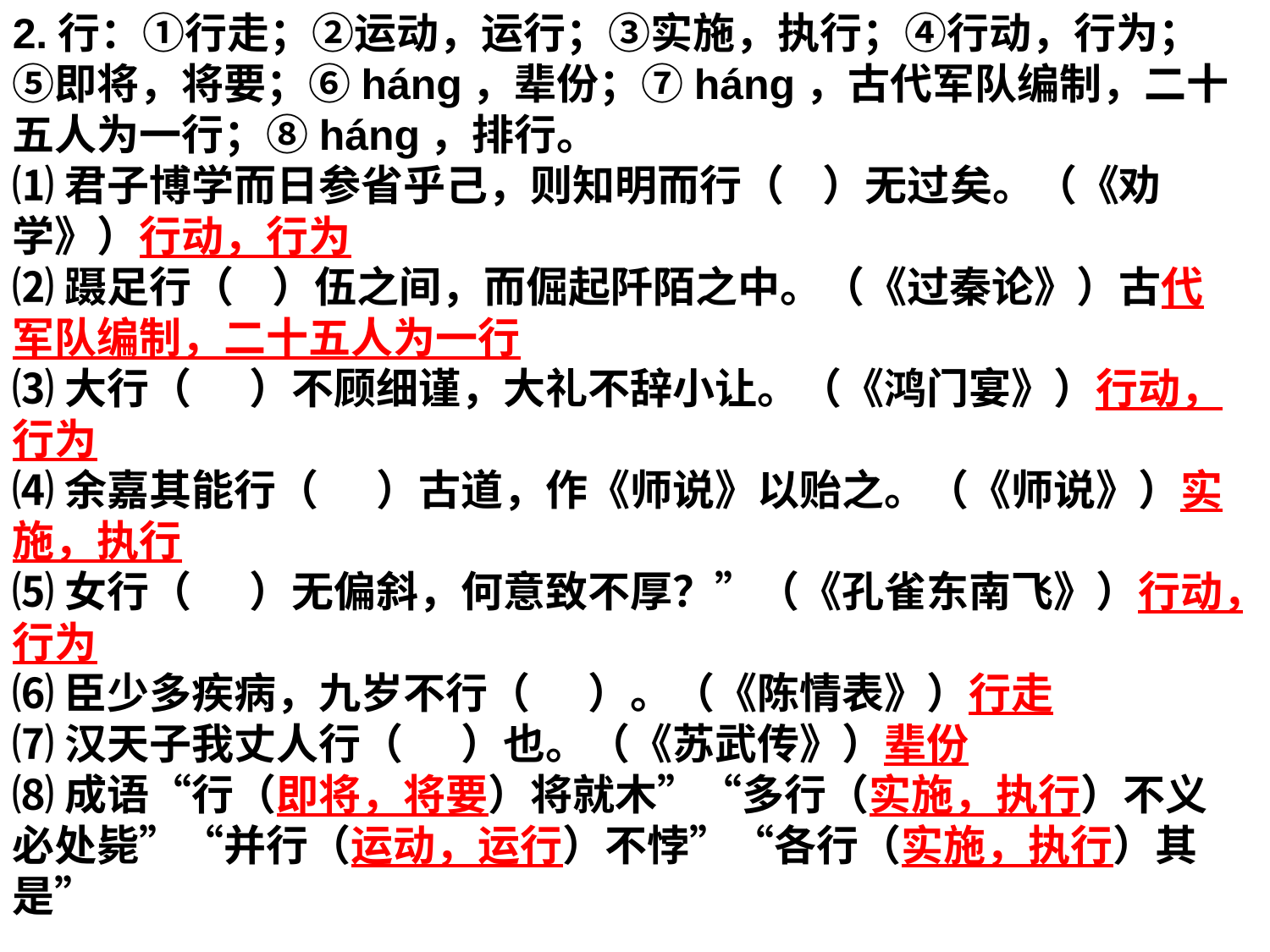

2.行：①行走；②运动，运行；③实施，执行；④行动，行为；⑤即将，将要；⑥háng，辈份；⑦háng，古代军队编制，二十五人为一行；⑧háng，排行。
⑴君子博学而日参省乎己，则知明而行（    ）无过矣。（《劝学》）行动，行为
⑵蹑足行（    ）伍之间，而倔起阡陌之中。（《过秦论》）古代军队编制，二十五人为一行
⑶大行（      ）不顾细谨，大礼不辞小让。（《鸿门宴》）行动，行为
⑷余嘉其能行（      ）古道，作《师说》以贻之。（《师说》）实施，执行
⑸女行（      ）无偏斜，何意致不厚？”（《孔雀东南飞》）行动，行为
⑹臣少多疾病，九岁不行（      ）。（《陈情表》）行走
⑺汉天子我丈人行（      ）也。（《苏武传》）辈份
⑻成语“行（即将，将要）将就木”“多行（实施，执行）不义必处毙”“并行（运动，运行）不悖”“各行（实施，执行）其是”